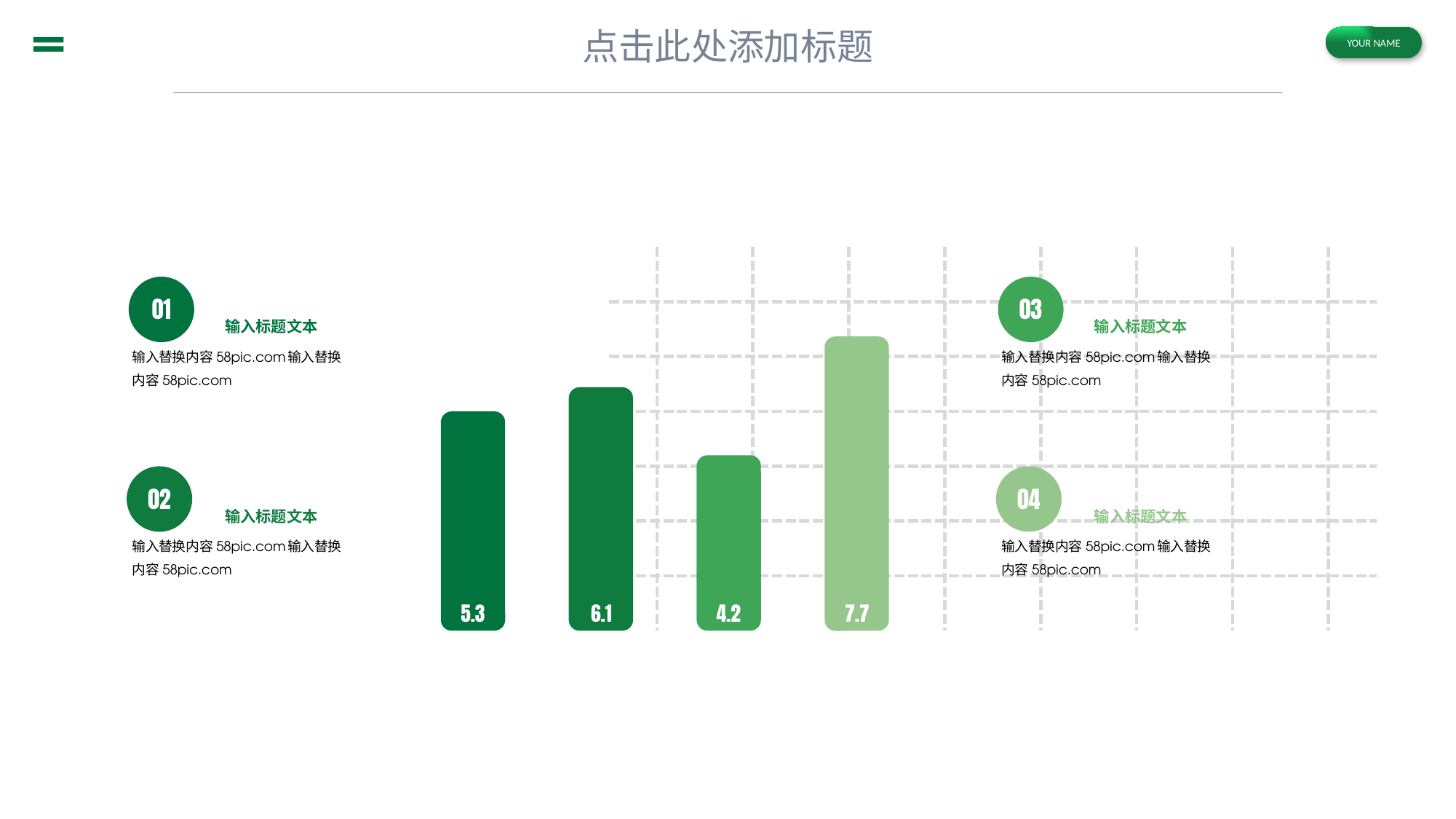

03
输入标题文本

7.7
输入替换内容58pic.com输入替换内容58pic.com

6.1

5.3

4.2
04
输入标题文本
输入替换内容58pic.com输入替换内容58pic.com
01
输入标题文本
输入替换内容58pic.com输入替换内容58pic.com
02
输入标题文本
输入替换内容58pic.com输入替换内容58pic.com